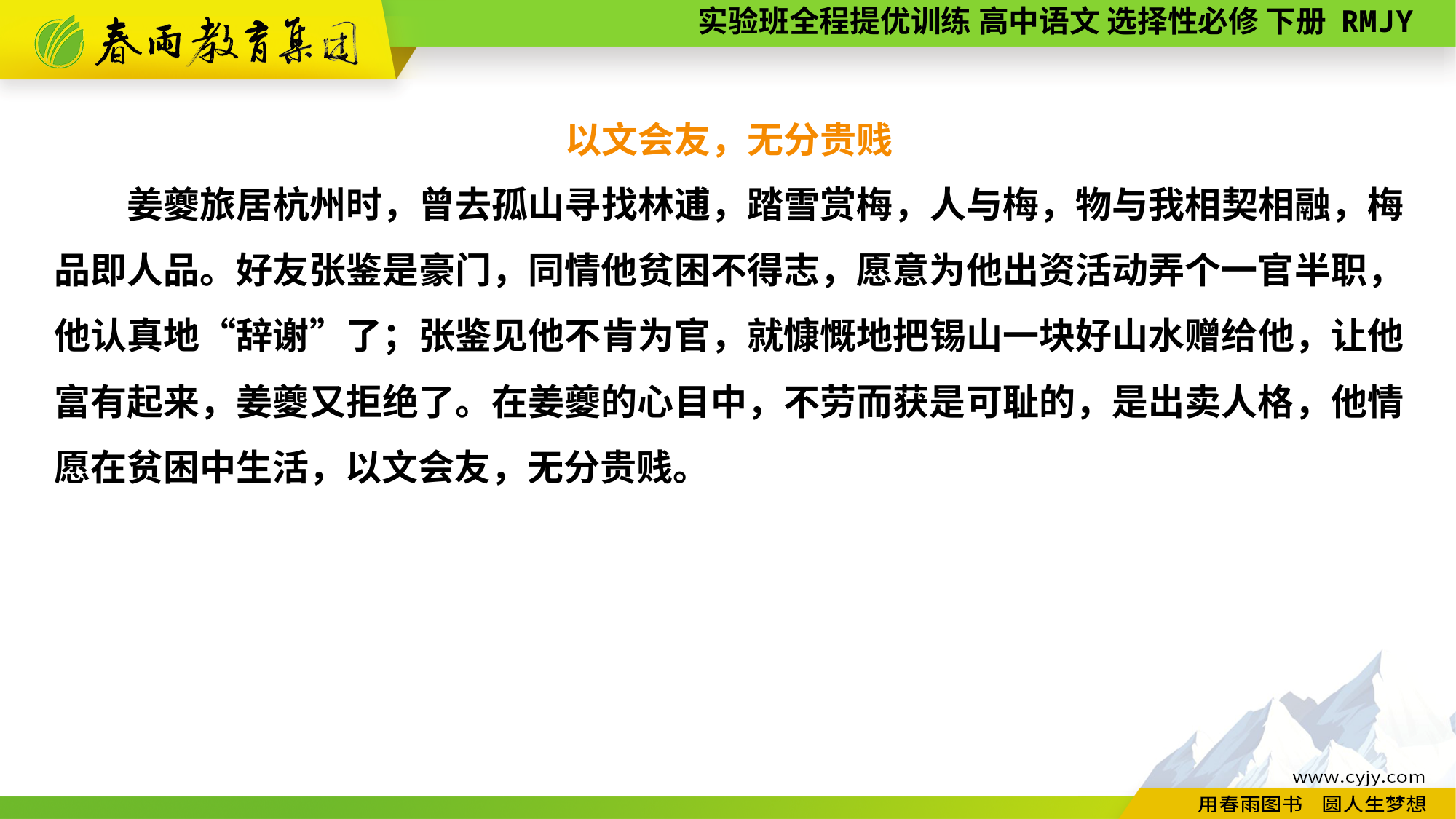

以文会友，无分贵贱
姜夔旅居杭州时，曾去孤山寻找林逋，踏雪赏梅，人与梅，物与我相契相融，梅品即人品。好友张鉴是豪门，同情他贫困不得志，愿意为他出资活动弄个一官半职，他认真地“辞谢”了；张鉴见他不肯为官，就慷慨地把锡山一块好山水赠给他，让他富有起来，姜夔又拒绝了。在姜夔的心目中，不劳而获是可耻的，是出卖人格，他情愿在贫困中生活，以文会友，无分贵贱。